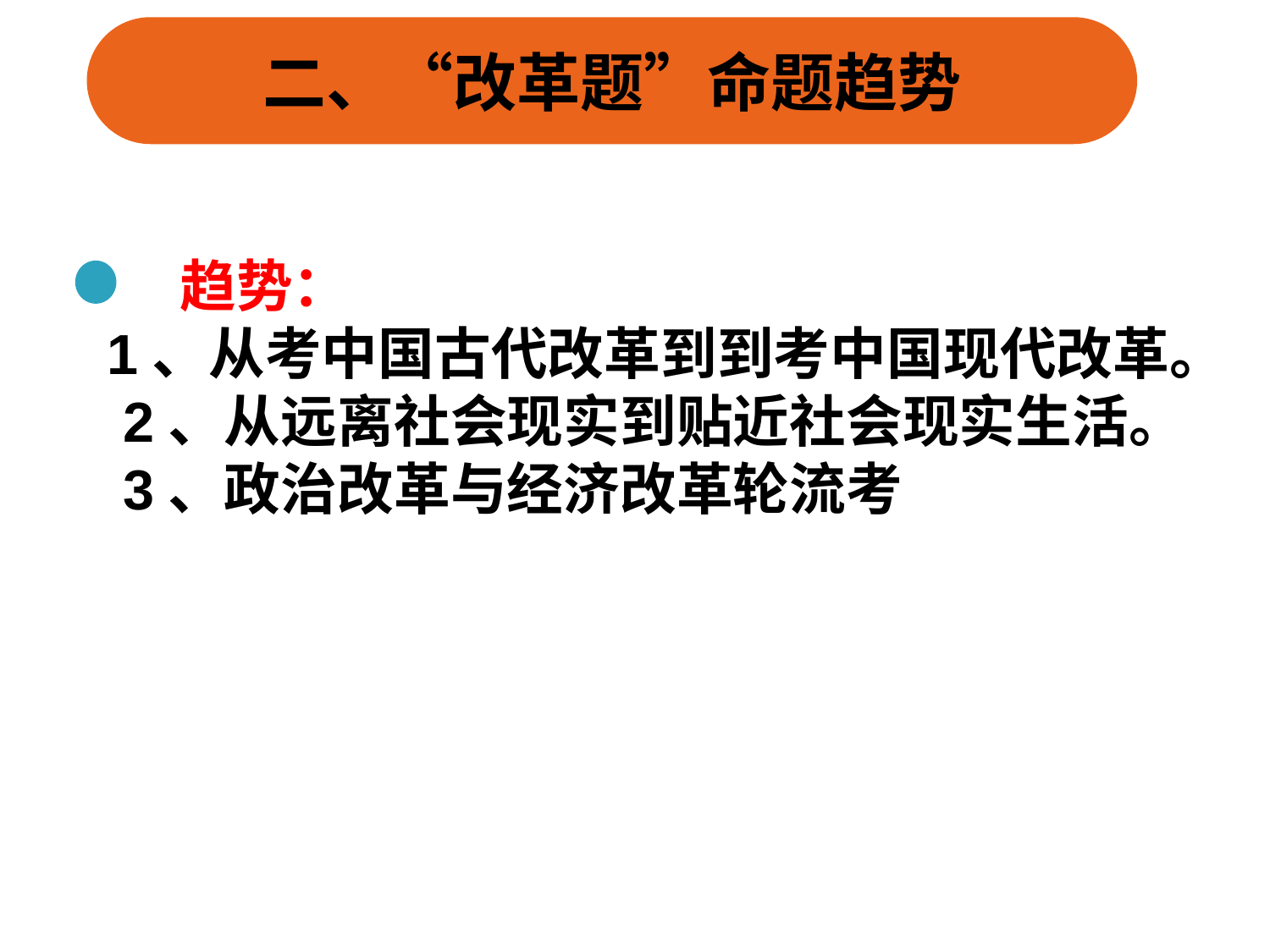

二、“改革题”命题趋势
#

       趋势：
  1、从考中国古代改革到到考中国现代改革。
   2、从远离社会现实到贴近社会现实生活。
   3、政治改革与经济改革轮流考